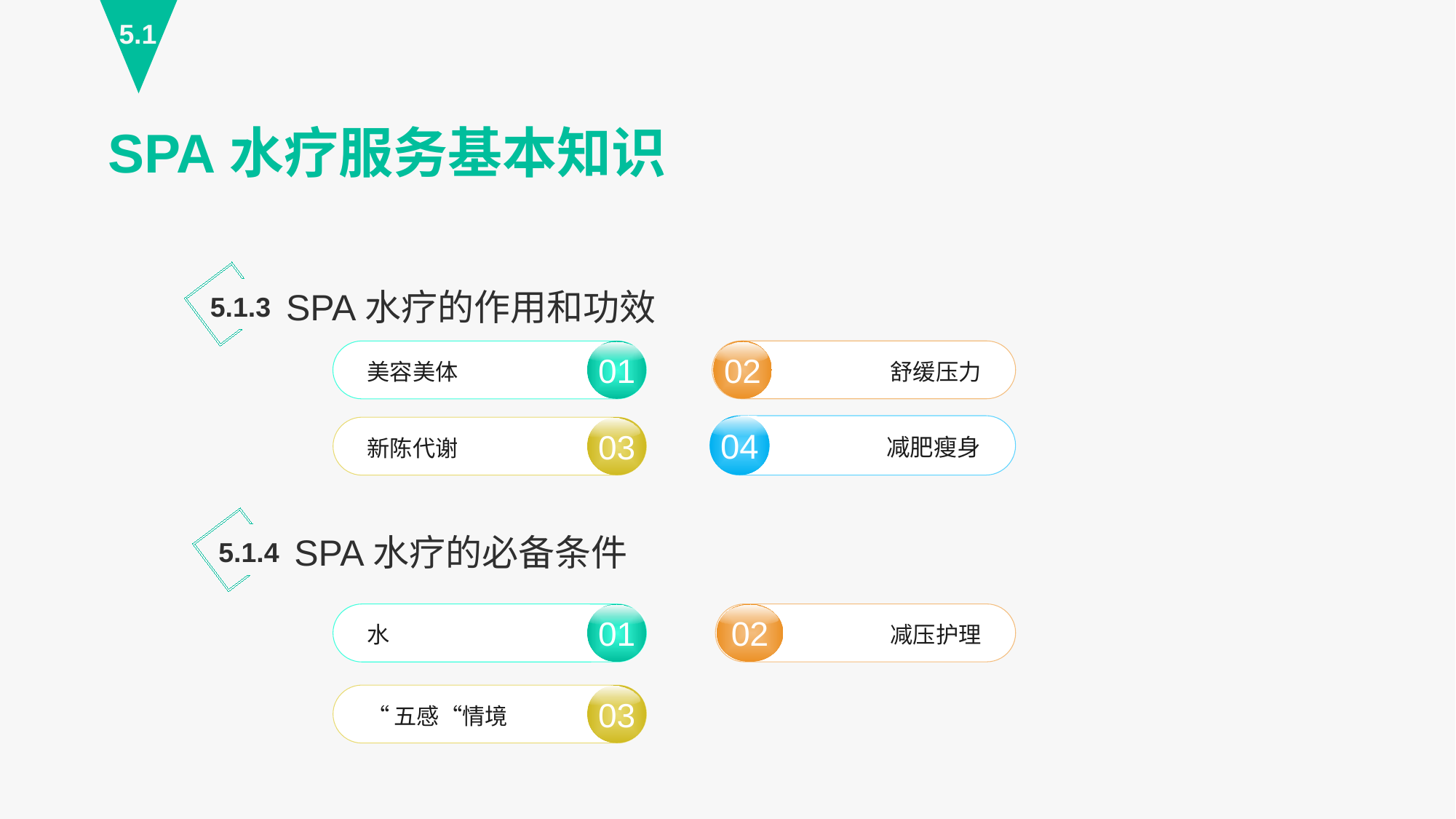

5.1
SPA水疗服务基本知识

SPA水疗的作用和功效
5.1.3

02
舒缓压力

01
美容美体

04
减肥瘦身

03
新陈代谢

SPA水疗的必备条件
5.1.4

02
减压护理

01
水

“五感“情境
03